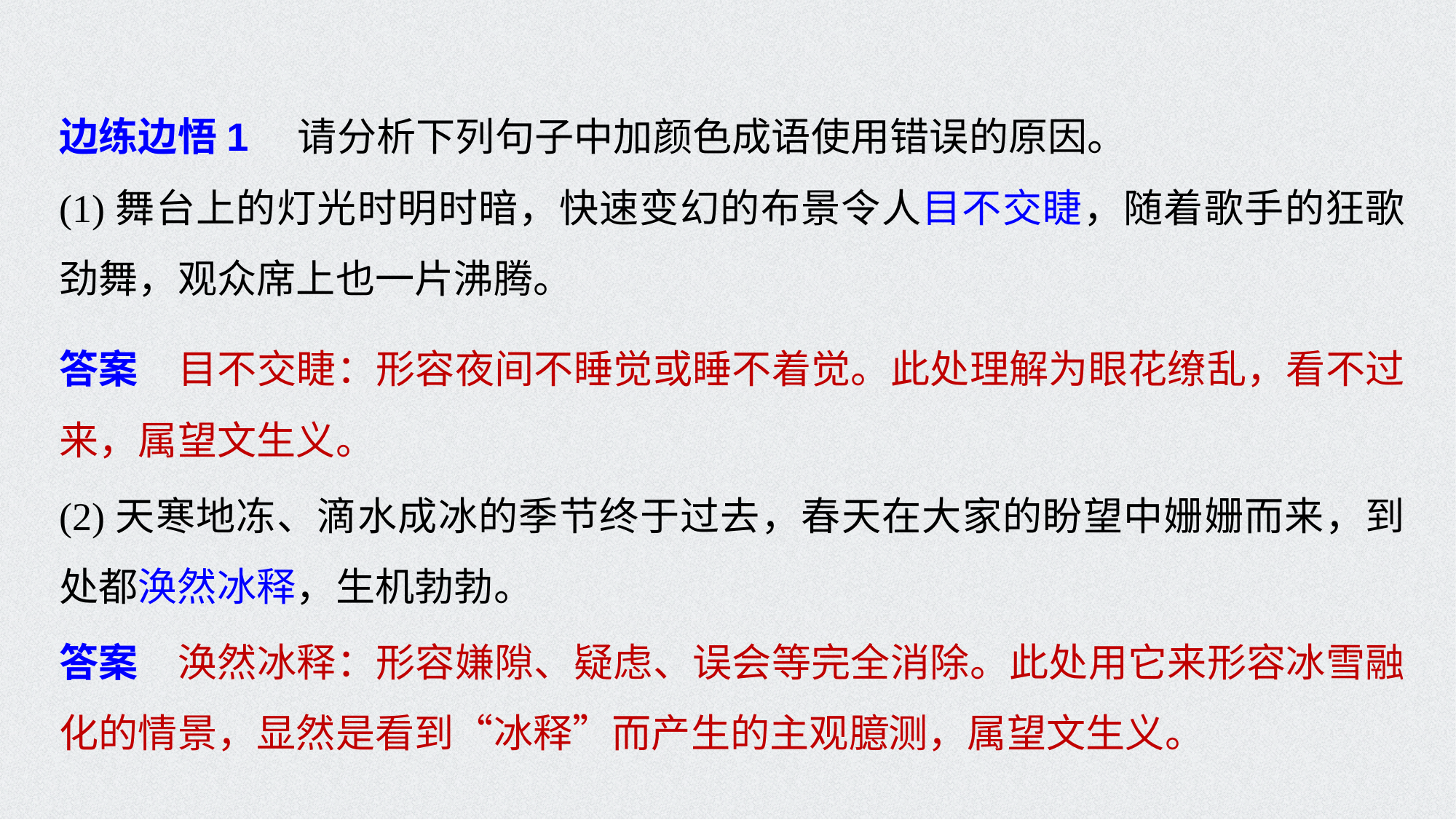

边练边悟1　请分析下列句子中加颜色成语使用错误的原因。
(1)舞台上的灯光时明时暗，快速变幻的布景令人目不交睫，随着歌手的狂歌劲舞，观众席上也一片沸腾。
答案　目不交睫：形容夜间不睡觉或睡不着觉。此处理解为眼花缭乱，看不过来，属望文生义。
(2)天寒地冻、滴水成冰的季节终于过去，春天在大家的盼望中姗姗而来，到处都涣然冰释，生机勃勃。
答案　涣然冰释：形容嫌隙、疑虑、误会等完全消除。此处用它来形容冰雪融化的情景，显然是看到“冰释”而产生的主观臆测，属望文生义。